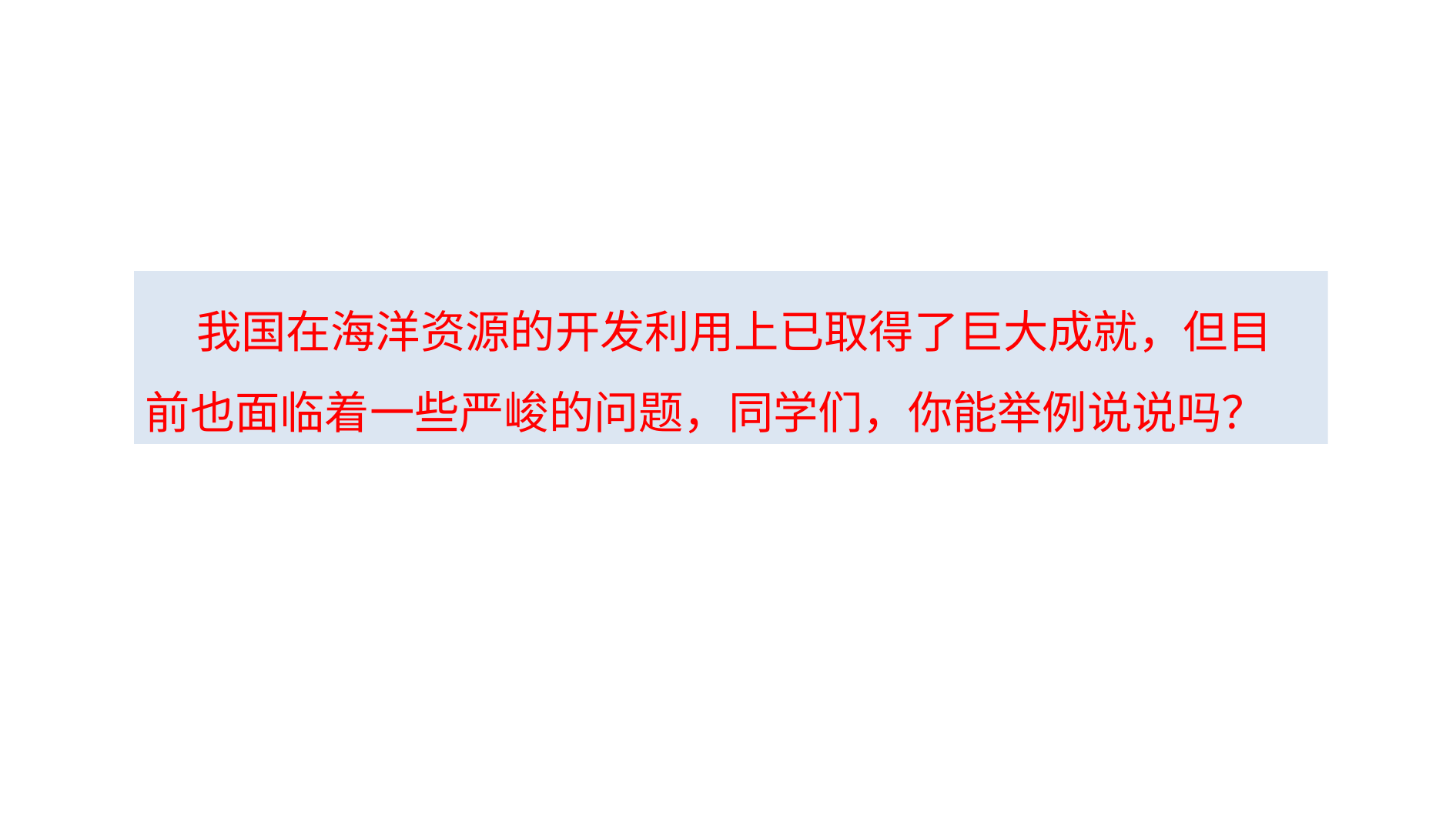

我国在海洋资源的开发利用上已取得了巨大成就，但目前也面临着一些严峻的问题，同学们，你能举例说说吗？